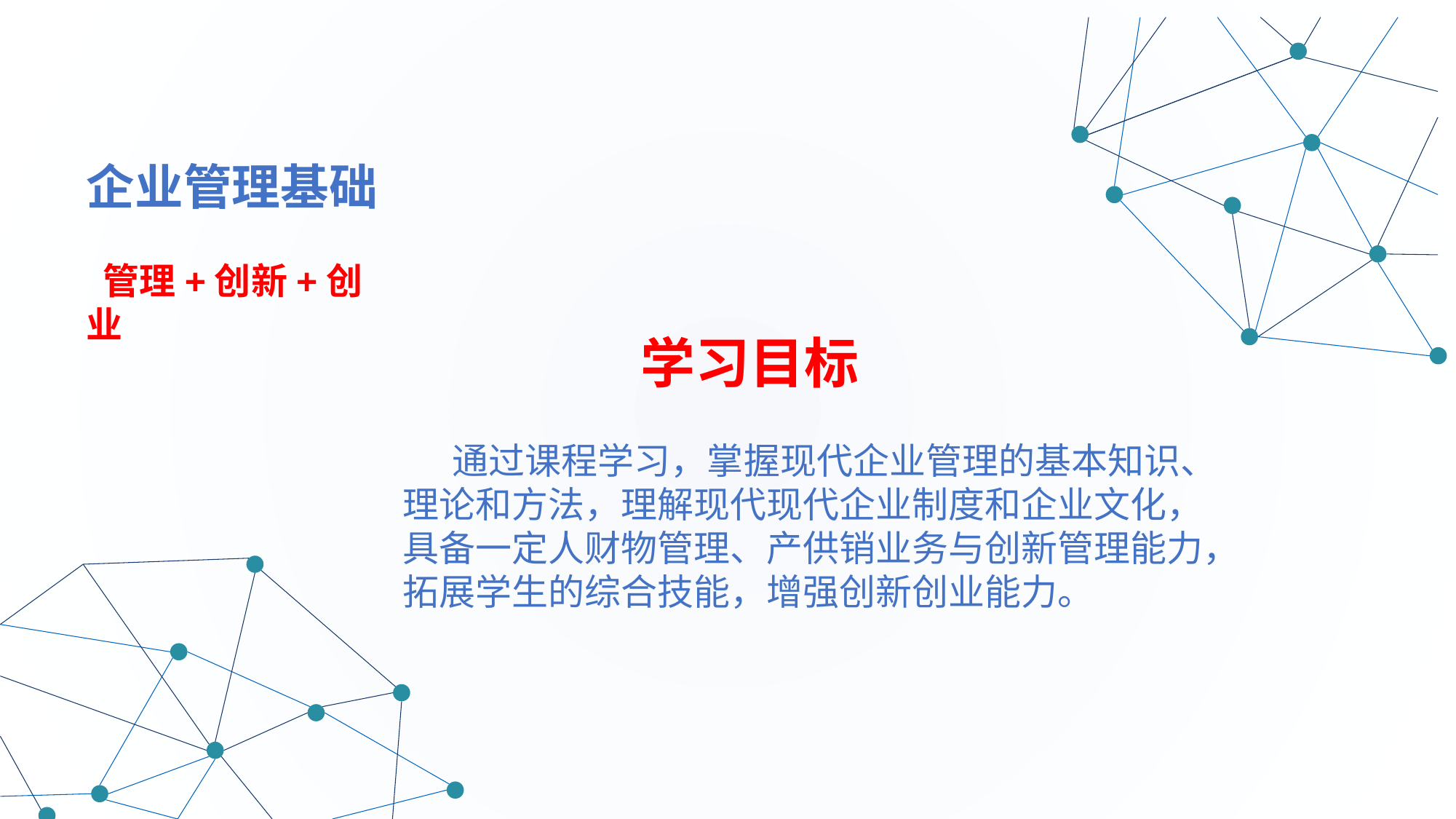

企业管理基础

 管理+创新+创业
                            学习目标

     通过课程学习，掌握现代企业管理的基本知识、理论和方法，理解现代现代企业制度和企业文化，具备一定人财物管理、产供销业务与创新管理能力，拓展学生的综合技能，增强创新创业能力。